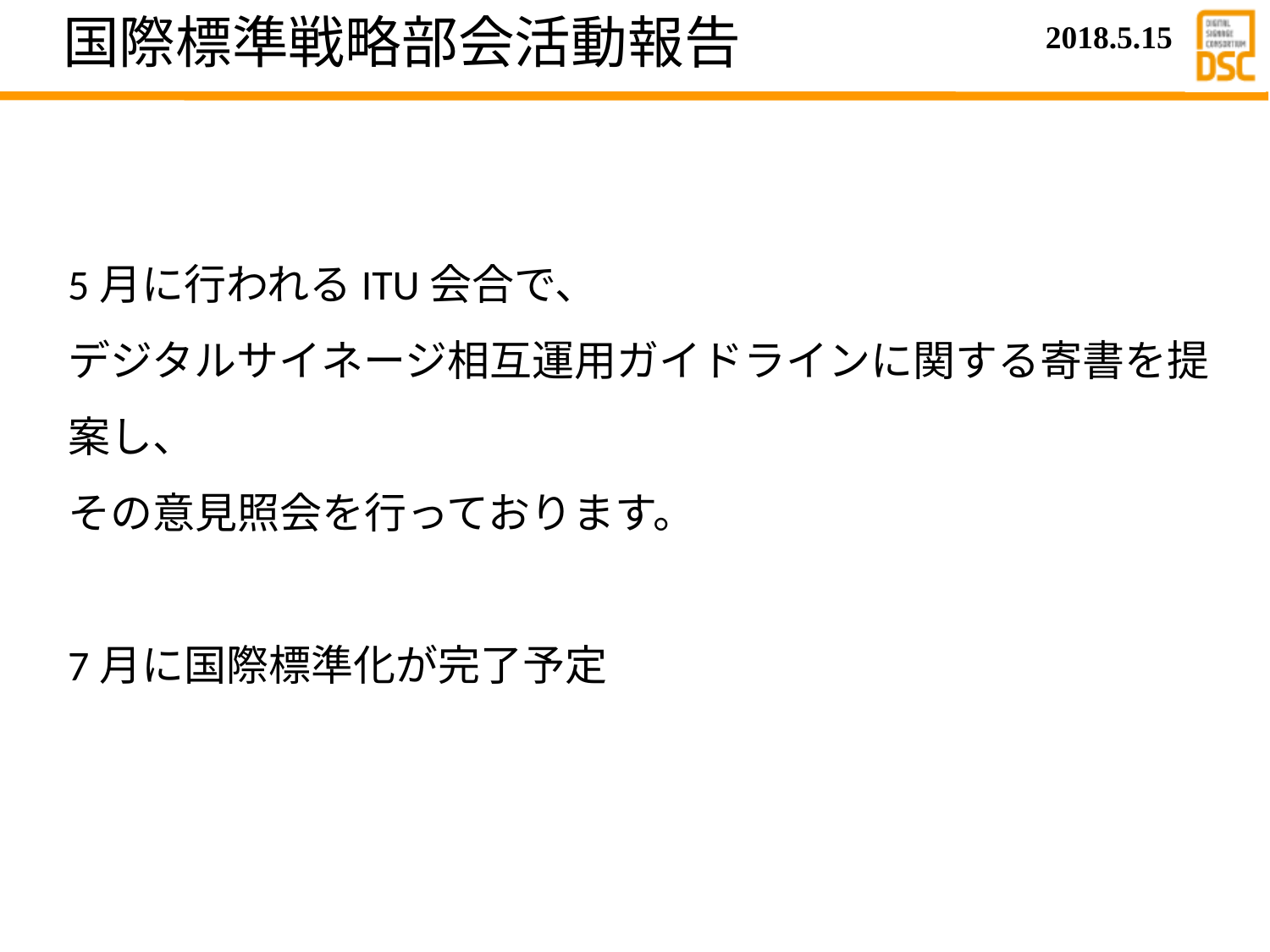

国際標準戦略部会活動報告
2018.5.15

5月に行われるITU会合で、
デジタルサイネージ相互運用ガイドラインに関する寄書を提案し、
その意見照会を行っております。

7月に国際標準化が完了予定